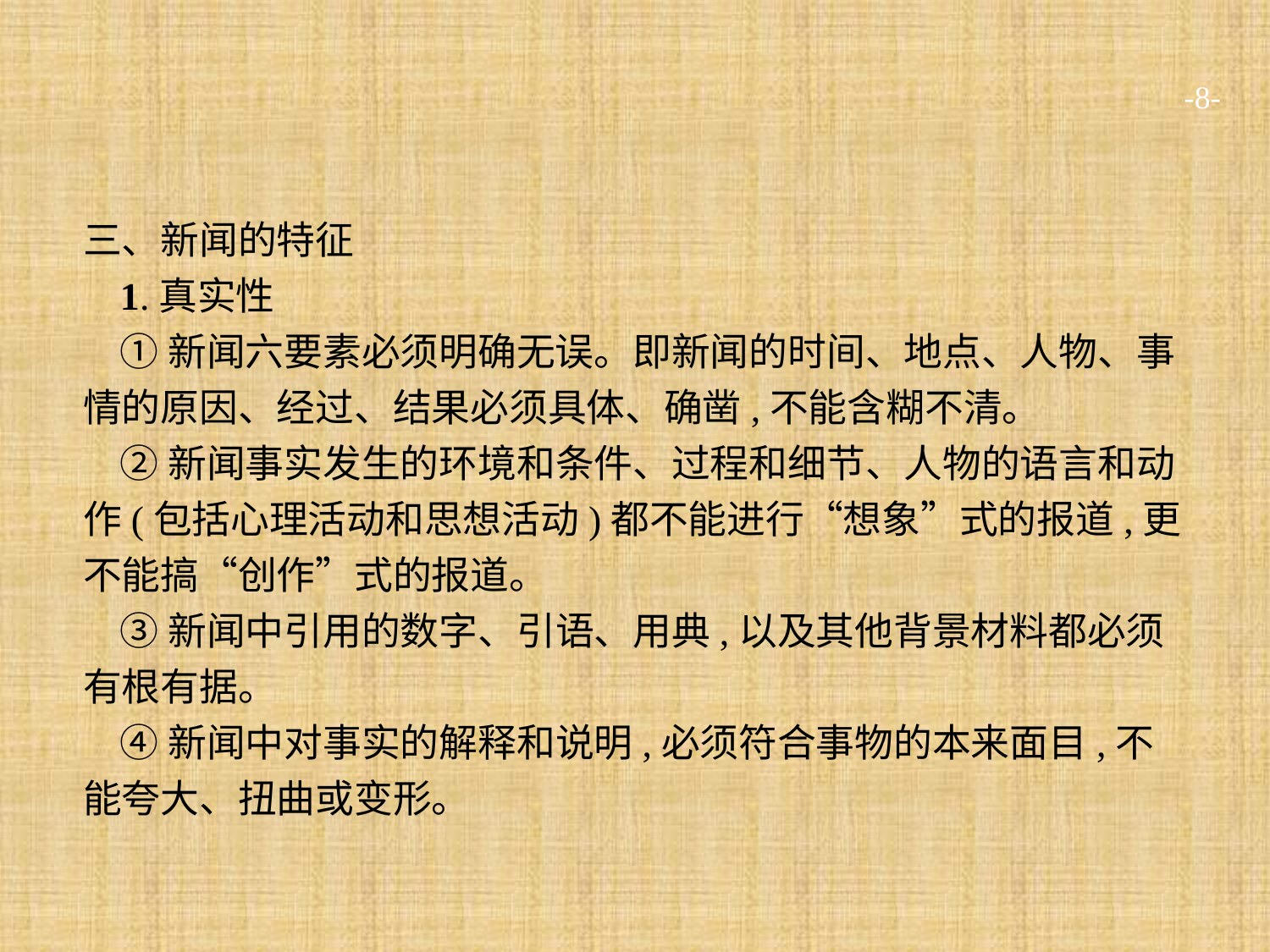

-8-
三、新闻的特征
1.真实性
①新闻六要素必须明确无误。即新闻的时间、地点、人物、事情的原因、经过、结果必须具体、确凿,不能含糊不清。
②新闻事实发生的环境和条件、过程和细节、人物的语言和动作(包括心理活动和思想活动)都不能进行“想象”式的报道,更不能搞“创作”式的报道。
③新闻中引用的数字、引语、用典,以及其他背景材料都必须有根有据。
④新闻中对事实的解释和说明,必须符合事物的本来面目,不能夸大、扭曲或变形。